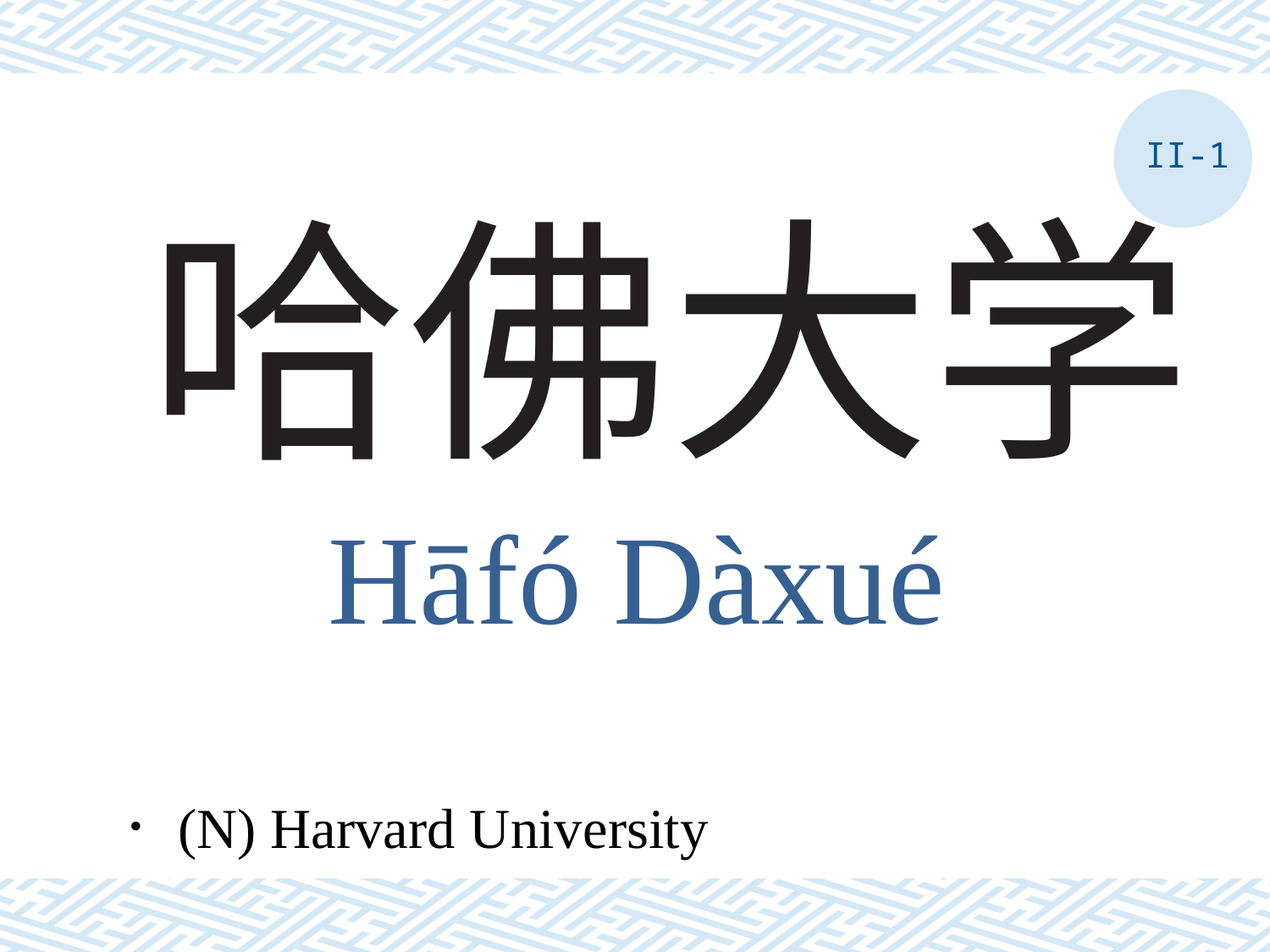

II-1

# 哈佛大学
Hāfó Dàxué
．(N) Harvard University